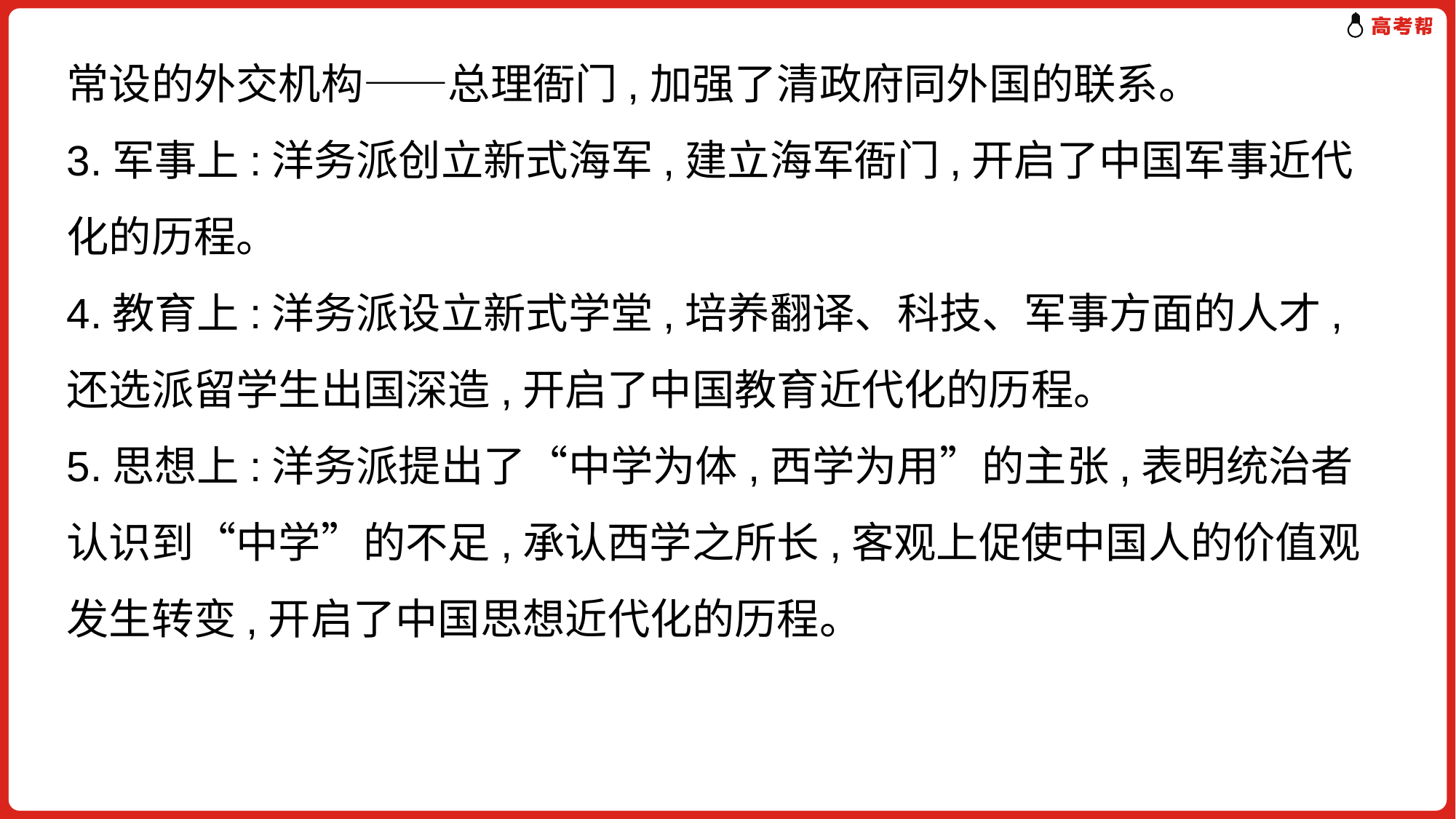

常设的外交机构——总理衙门,加强了清政府同外国的联系。
3.军事上:洋务派创立新式海军,建立海军衙门,开启了中国军事近代化的历程。
4.教育上:洋务派设立新式学堂,培养翻译、科技、军事方面的人才,还选派留学生出国深造,开启了中国教育近代化的历程。
5.思想上:洋务派提出了“中学为体,西学为用”的主张,表明统治者认识到“中学”的不足,承认西学之所长,客观上促使中国人的价值观发生转变,开启了中国思想近代化的历程。